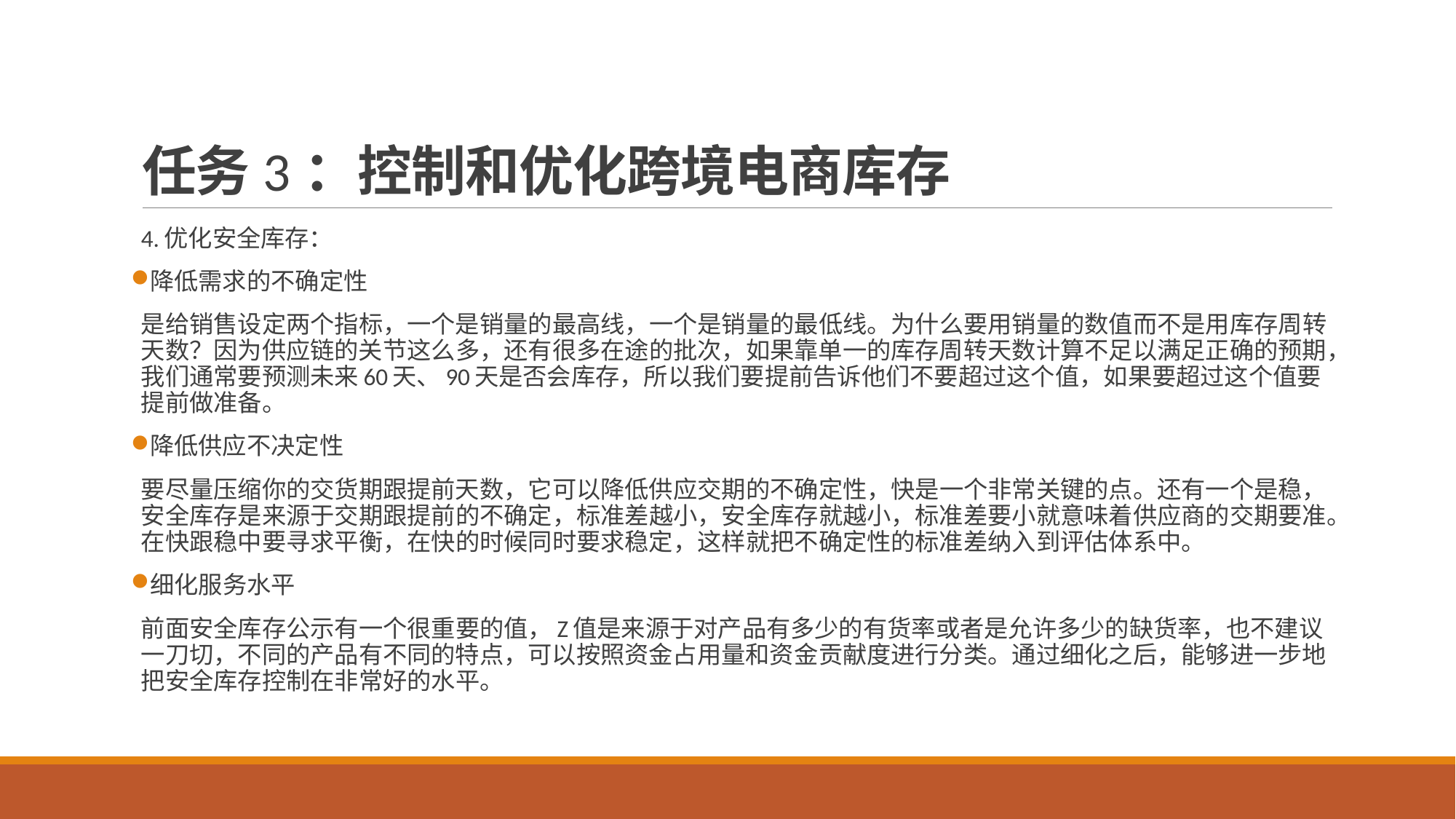

# 任务3：控制和优化跨境电商库存
4.优化安全库存：
降低需求的不确定性
是给销售设定两个指标，一个是销量的最高线，一个是销量的最低线。为什么要用销量的数值而不是用库存周转天数？因为供应链的关节这么多，还有很多在途的批次，如果靠单一的库存周转天数计算不足以满足正确的预期，我们通常要预测未来60天、90天是否会库存，所以我们要提前告诉他们不要超过这个值，如果要超过这个值要提前做准备。
降低供应不决定性
要尽量压缩你的交货期跟提前天数，它可以降低供应交期的不确定性，快是一个非常关键的点。还有一个是稳，安全库存是来源于交期跟提前的不确定，标准差越小，安全库存就越小，标准差要小就意味着供应商的交期要准。在快跟稳中要寻求平衡，在快的时候同时要求稳定，这样就把不确定性的标准差纳入到评估体系中。
细化服务水平
前面安全库存公示有一个很重要的值，Z值是来源于对产品有多少的有货率或者是允许多少的缺货率，也不建议一刀切，不同的产品有不同的特点，可以按照资金占用量和资金贡献度进行分类。通过细化之后，能够进一步地把安全库存控制在非常好的水平。